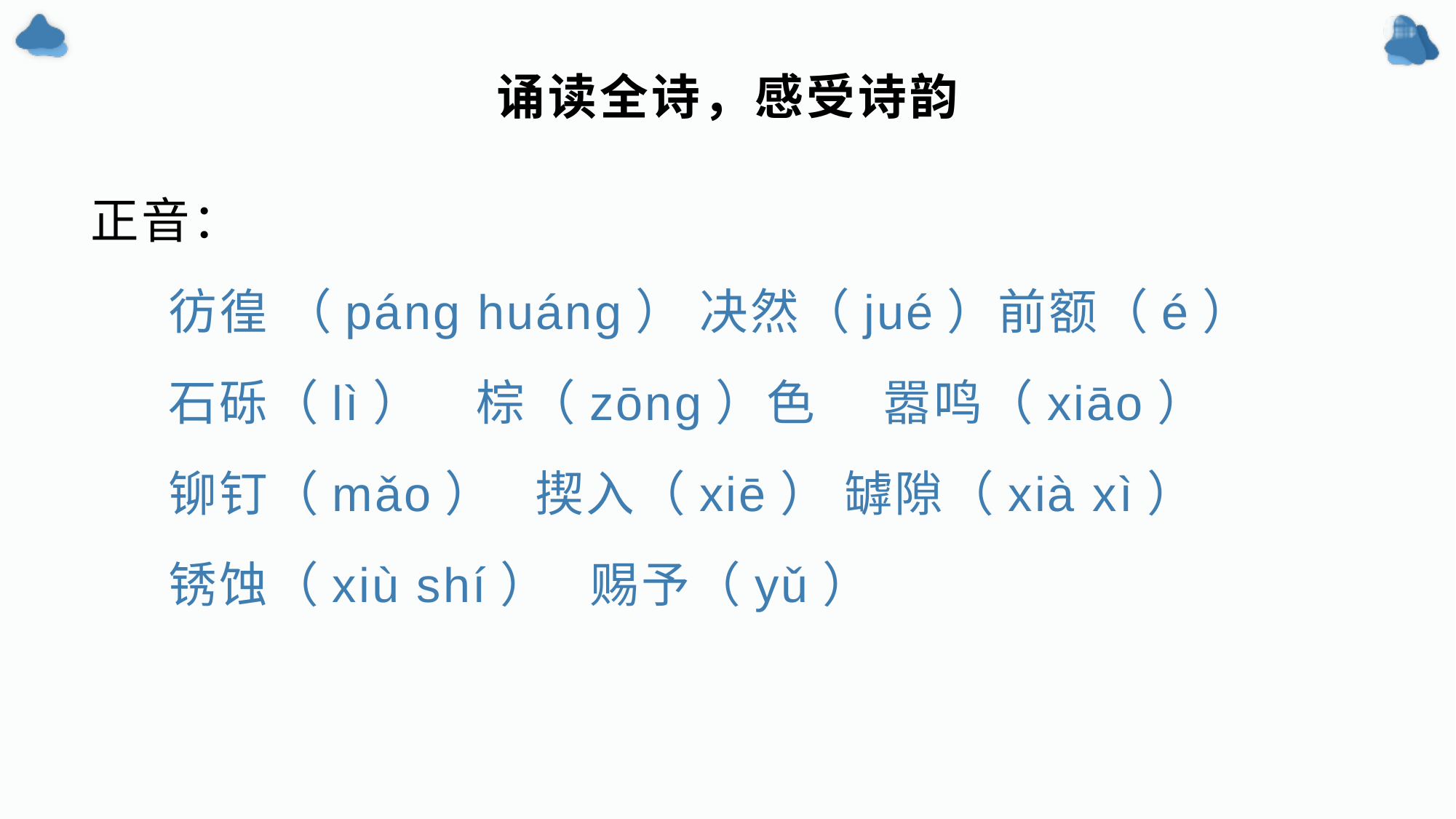

# 诵读全诗，感受诗韵
正音：
     彷徨 （páng huáng） 决然（jué）前额（é）
     石砾（lì）    棕（zōng）色     嚣鸣（xiāo）
     铆钉（mǎo）   揳入（xiē） 罅隙（xià xì）
     锈蚀（xiù shí）   赐予（yǔ）